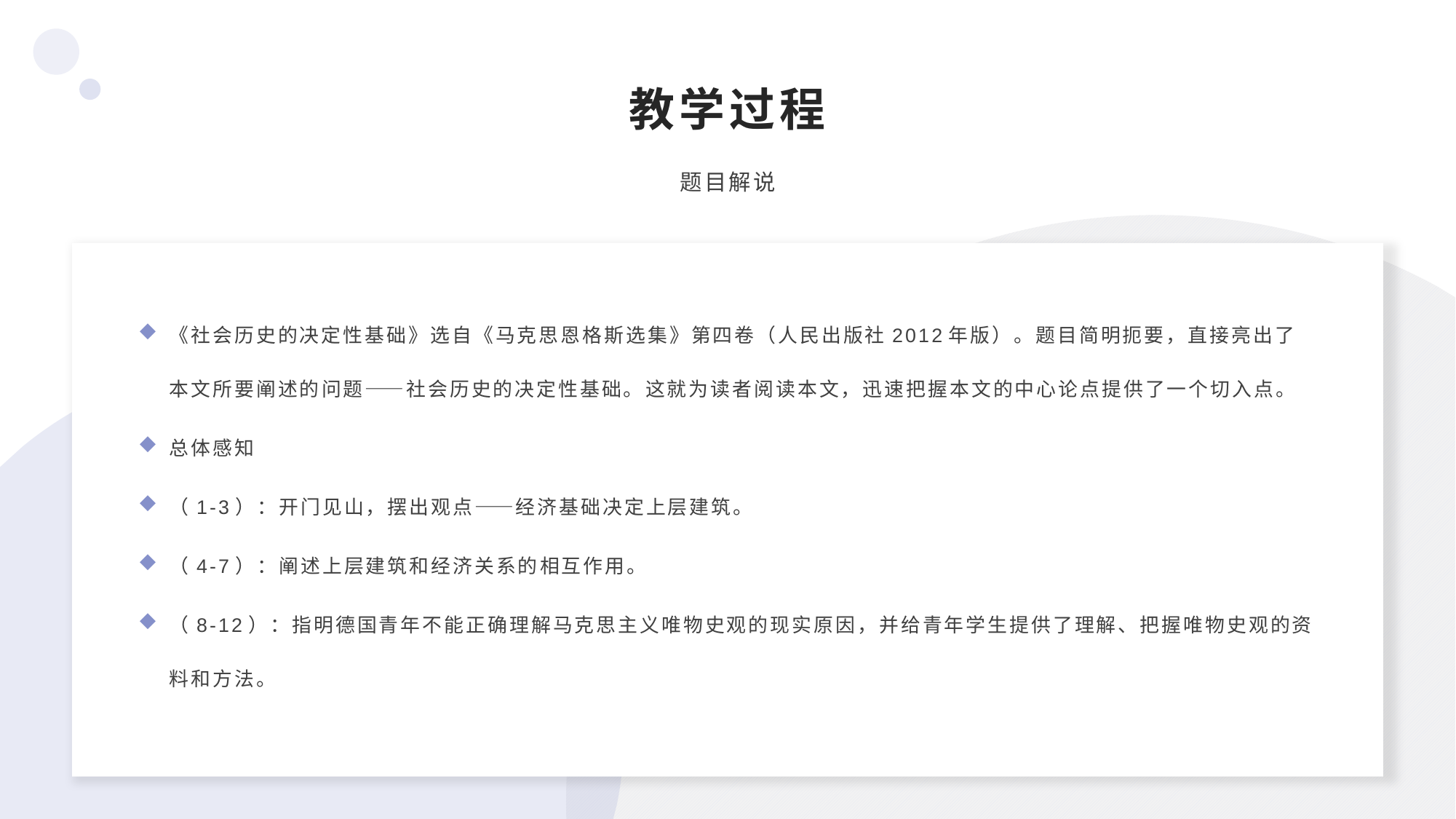

教学过程

题目解说

《社会历史的决定性基础》选自《马克思恩格斯选集》第四卷（人民出版社2012年版）。题目简明扼要，直接亮出了本文所要阐述的问题——社会历史的决定性基础。这就为读者阅读本文，迅速把握本文的中心论点提供了一个切入点。
总体感知
（1-3）：开门见山，摆出观点——经济基础决定上层建筑。
（4-7）：阐述上层建筑和经济关系的相互作用。
（8-12）：指明德国青年不能正确理解马克思主义唯物史观的现实原因，并给青年学生提供了理解、把握唯物史观的资料和方法。